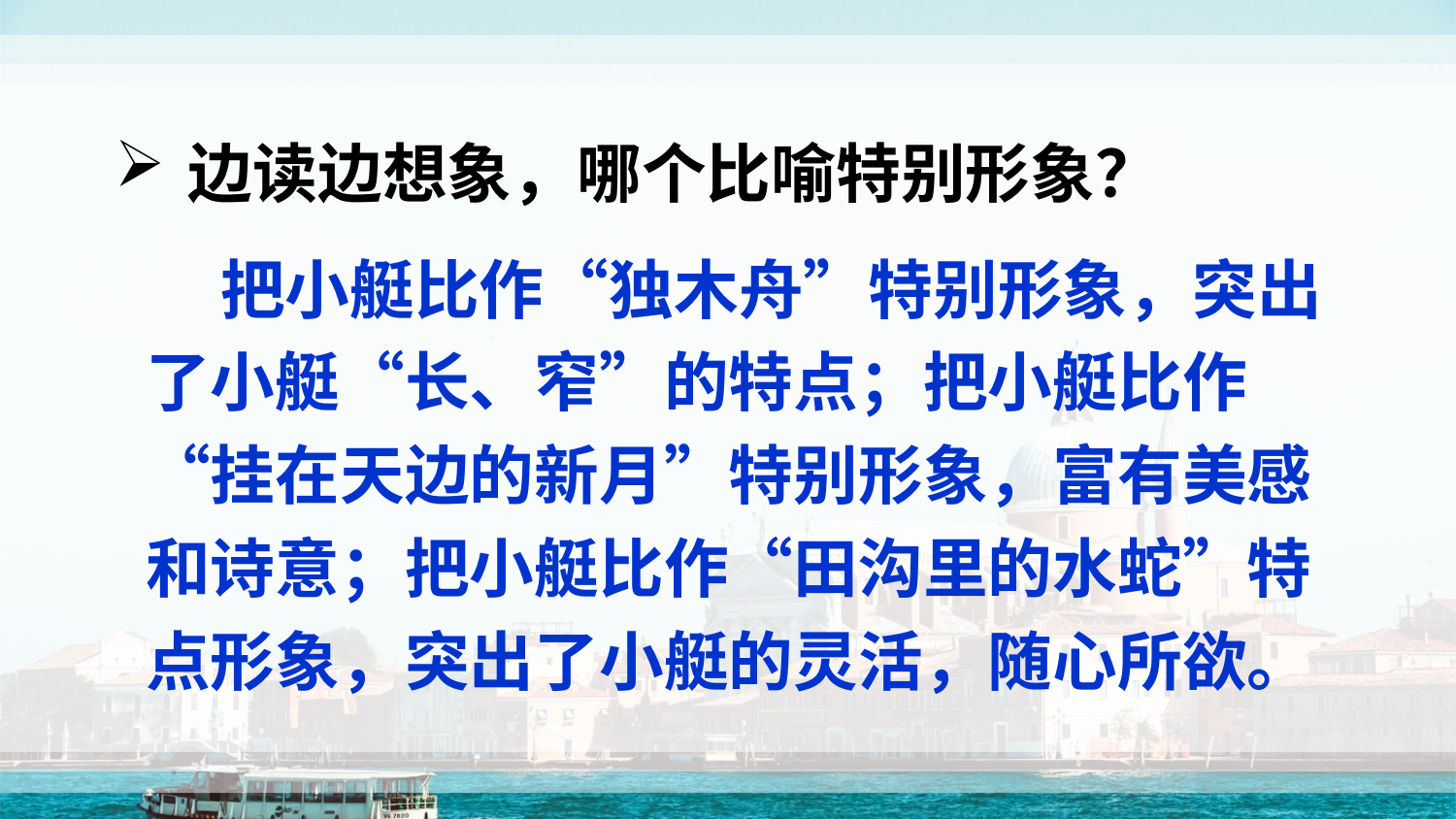

边读边想象，哪个比喻特别形象？
    把小艇比作“独木舟”特别形象，突出了小艇“长、窄”的特点；把小艇比作“挂在天边的新月”特别形象，富有美感和诗意；把小艇比作“田沟里的水蛇”特点形象，突出了小艇的灵活，随心所欲。